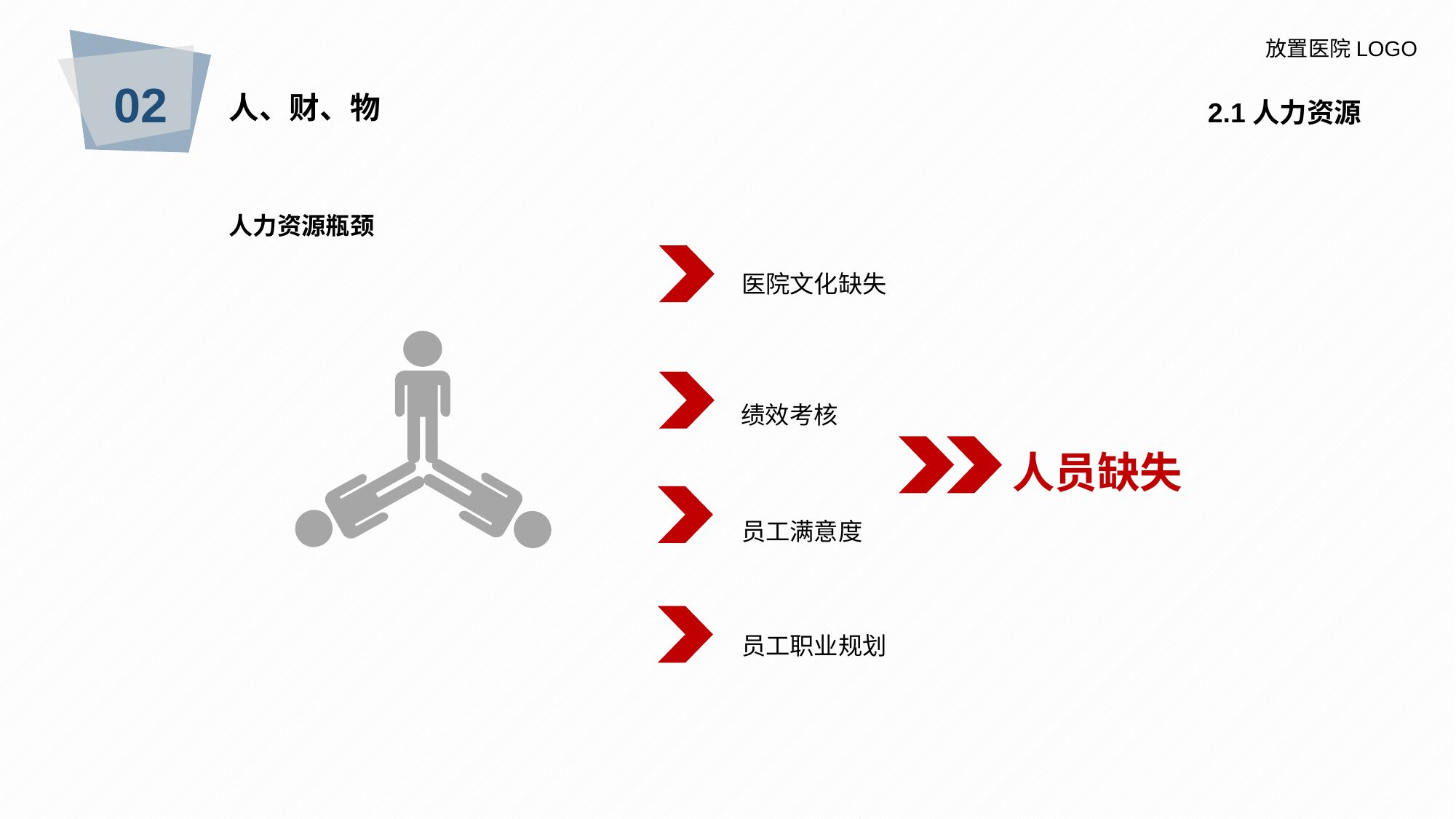

02
放置医院LOGO
人、财、物
2.1人力资源
人力资源瓶颈

医院文化缺失

绩效考核
人员缺失

员工满意度

员工职业规划